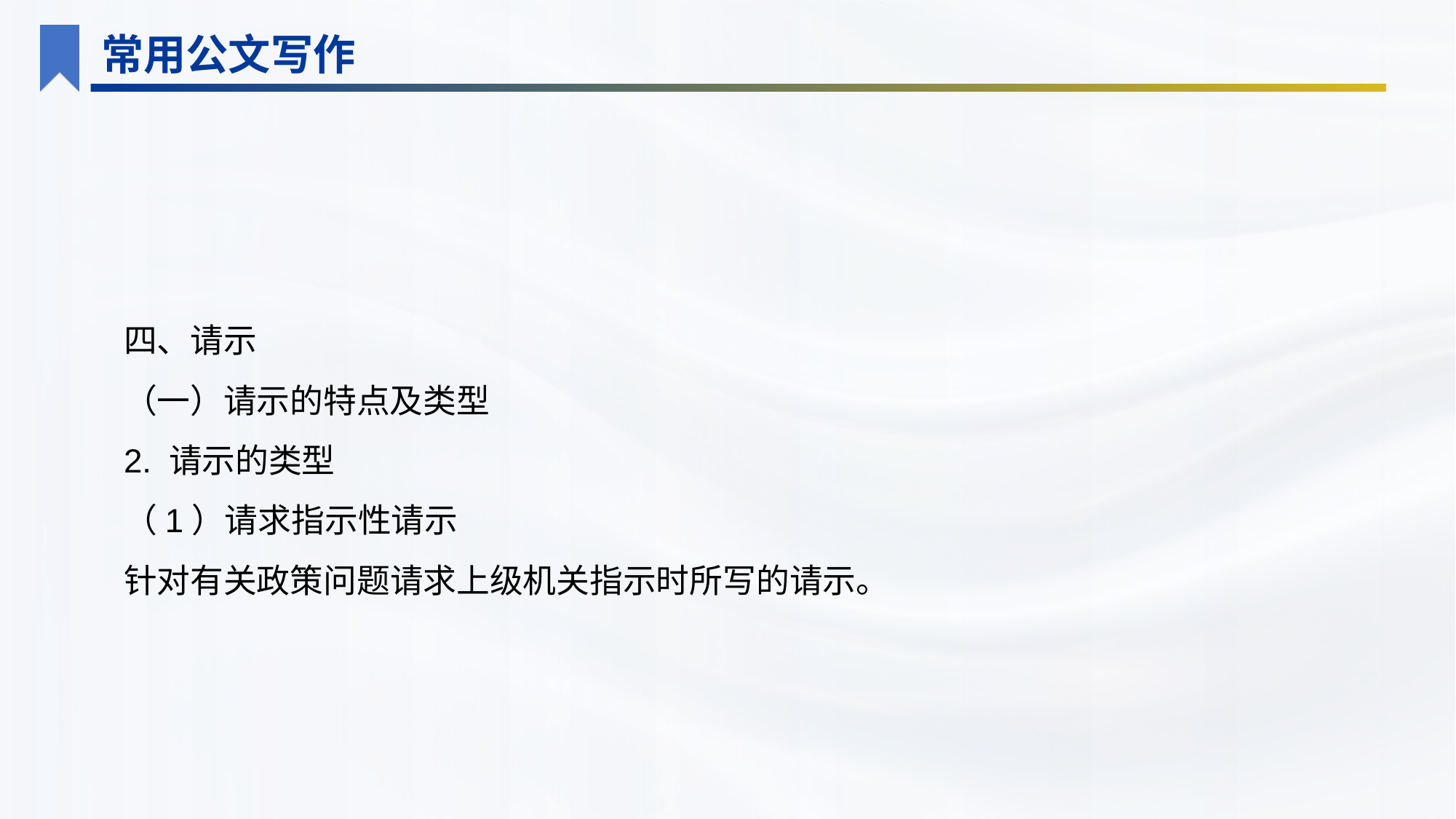

常用公文写作
四、请示
（一）请示的特点及类型
2. 请示的类型
（1）请求指示性请示
针对有关政策问题请求上级机关指示时所写的请示。